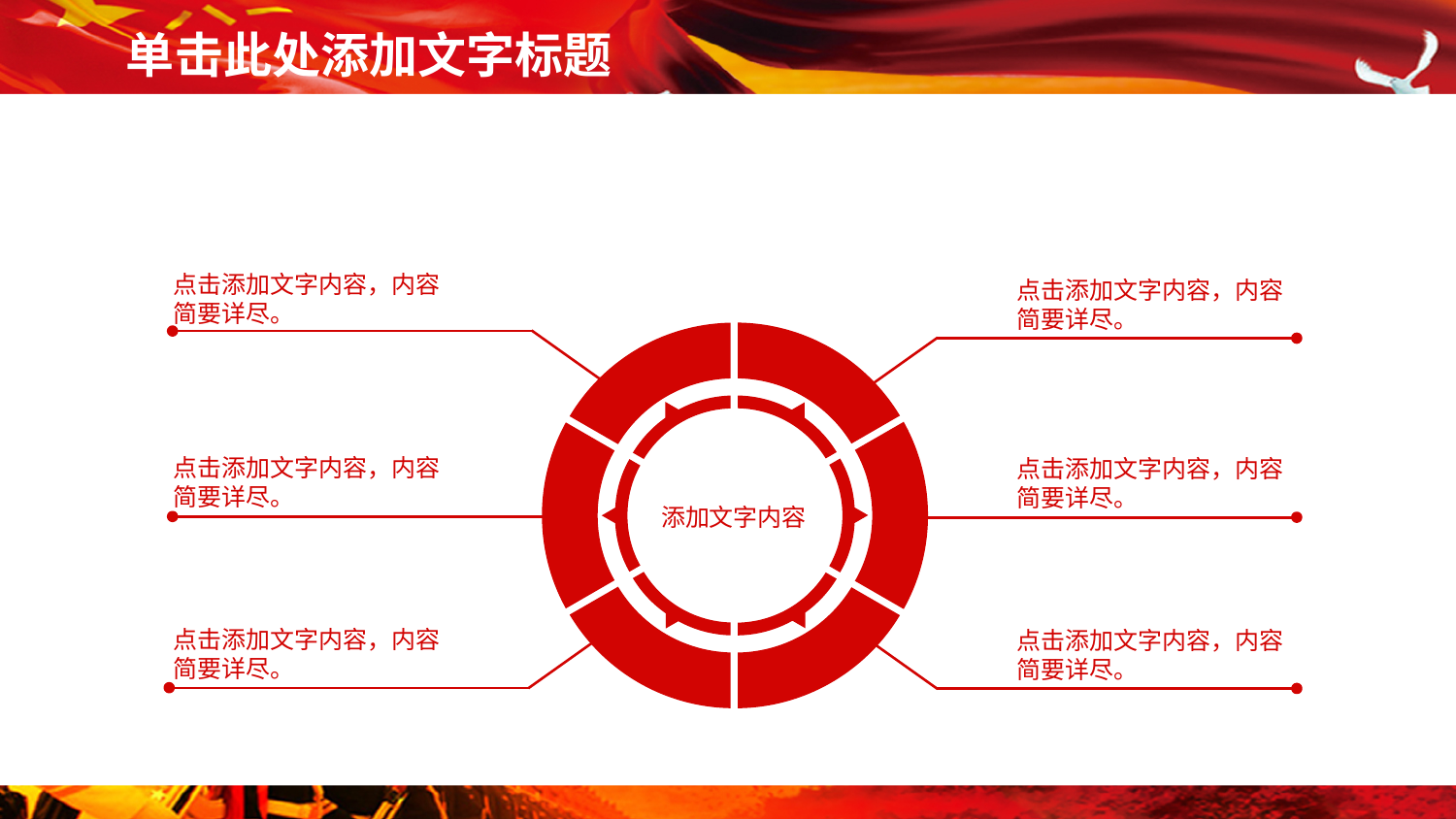

点击添加文字内容，内容
简要详尽。
点击添加文字内容，内容
简要详尽。

点击添加文字内容，内容
简要详尽。
点击添加文字内容，内容
简要详尽。
添加文字内容

点击添加文字内容，内容
简要详尽。
点击添加文字内容，内容
简要详尽。

0.5 秒延迟符，无
意义，可删除.